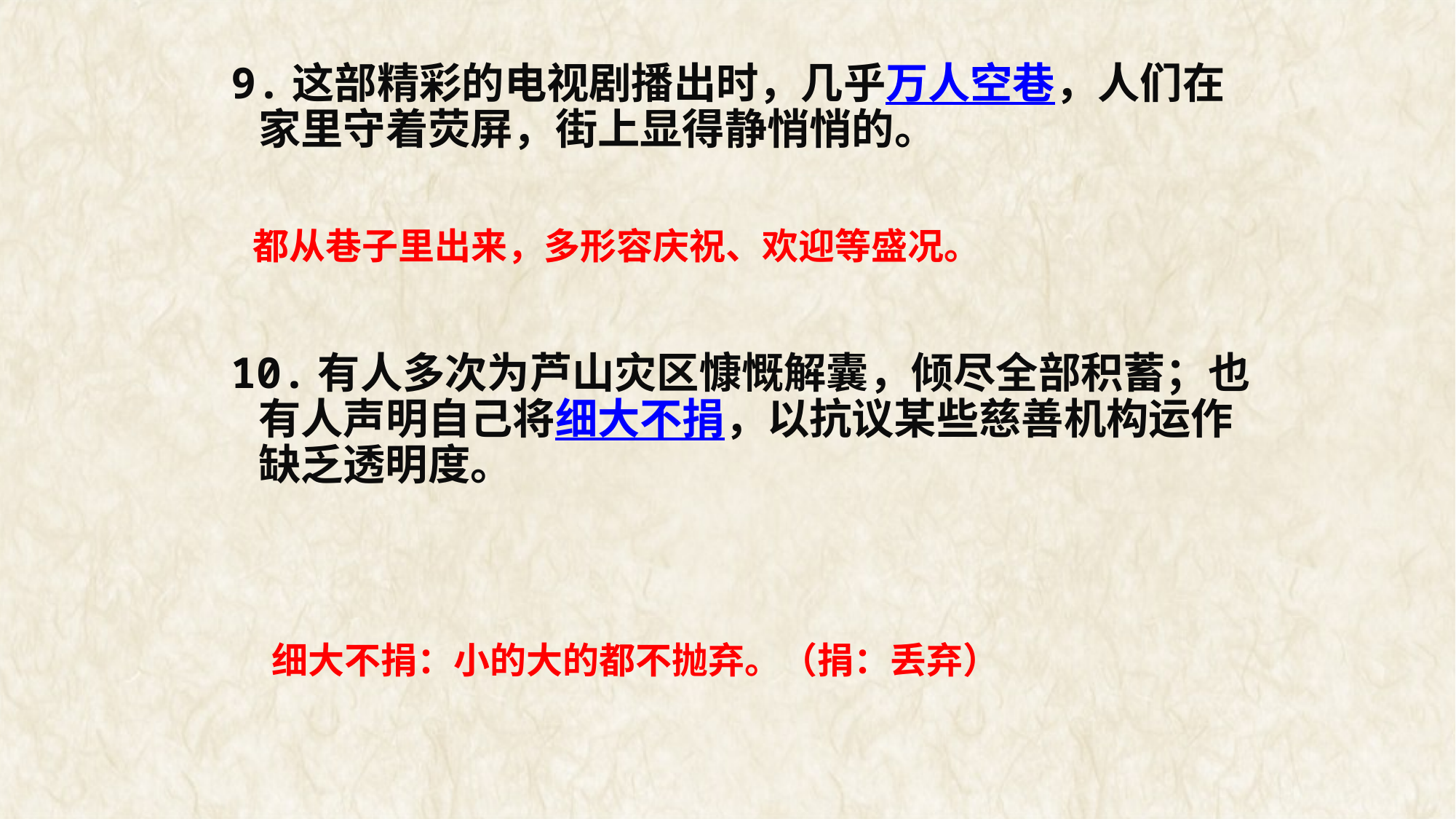

9.这部精彩的电视剧播出时，几乎万人空巷，人们在家里守着荧屏，街上显得静悄悄的。

10.有人多次为芦山灾区慷慨解囊，倾尽全部积蓄；也有人声明自己将细大不捐，以抗议某些慈善机构运作缺乏透明度。
都从巷子里出来，多形容庆祝、欢迎等盛况。

细大不捐：小的大的都不抛弃。（捐：丢弃）